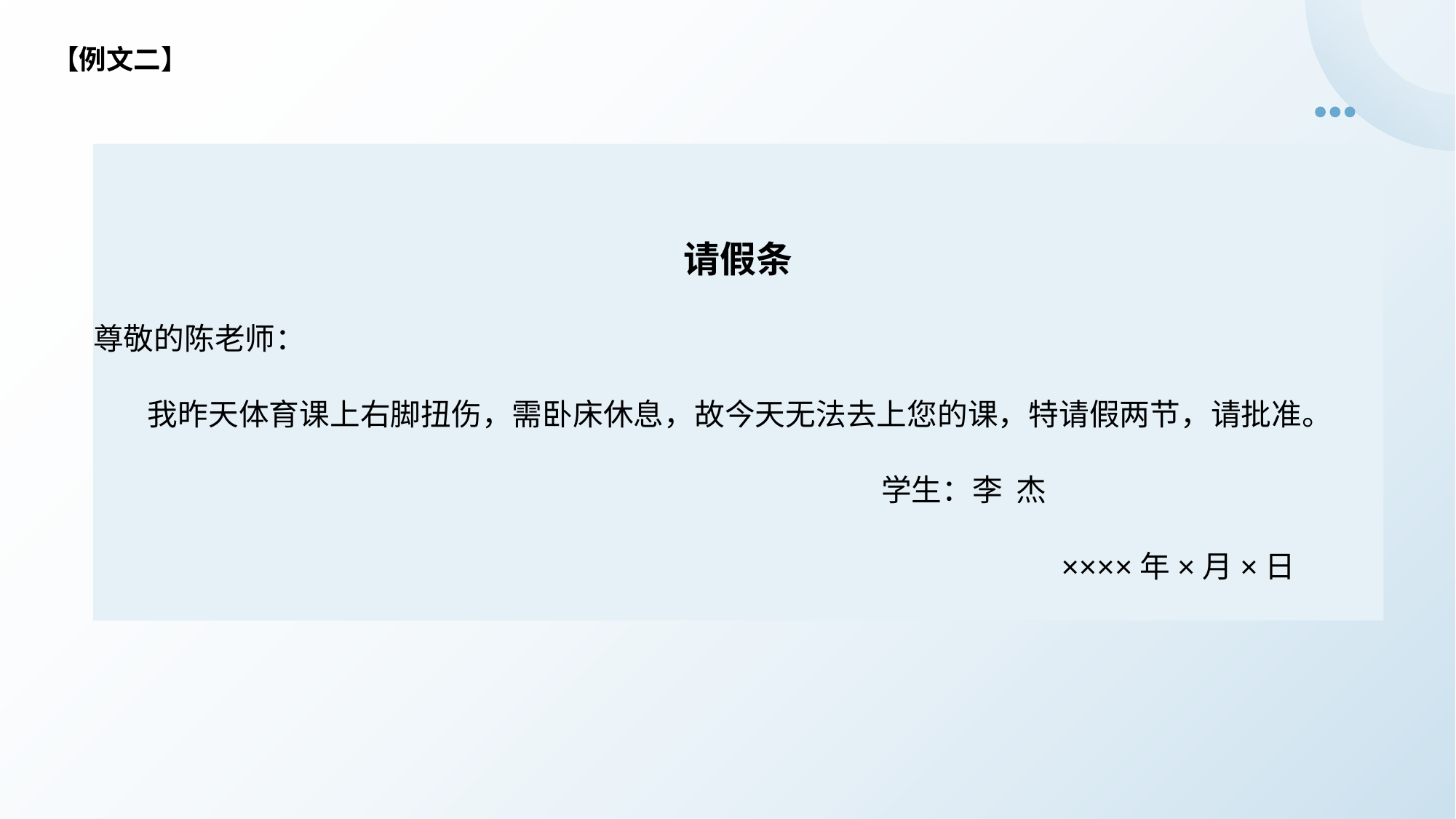

【例文二】

请假条
尊敬的陈老师：
       我昨天体育课上右脚扭伤，需卧床休息，故今天无法去上您的课，特请假两节，请批准。
                                                                                                                    学生：李  杰
                                                                                                          ××××年×月×日